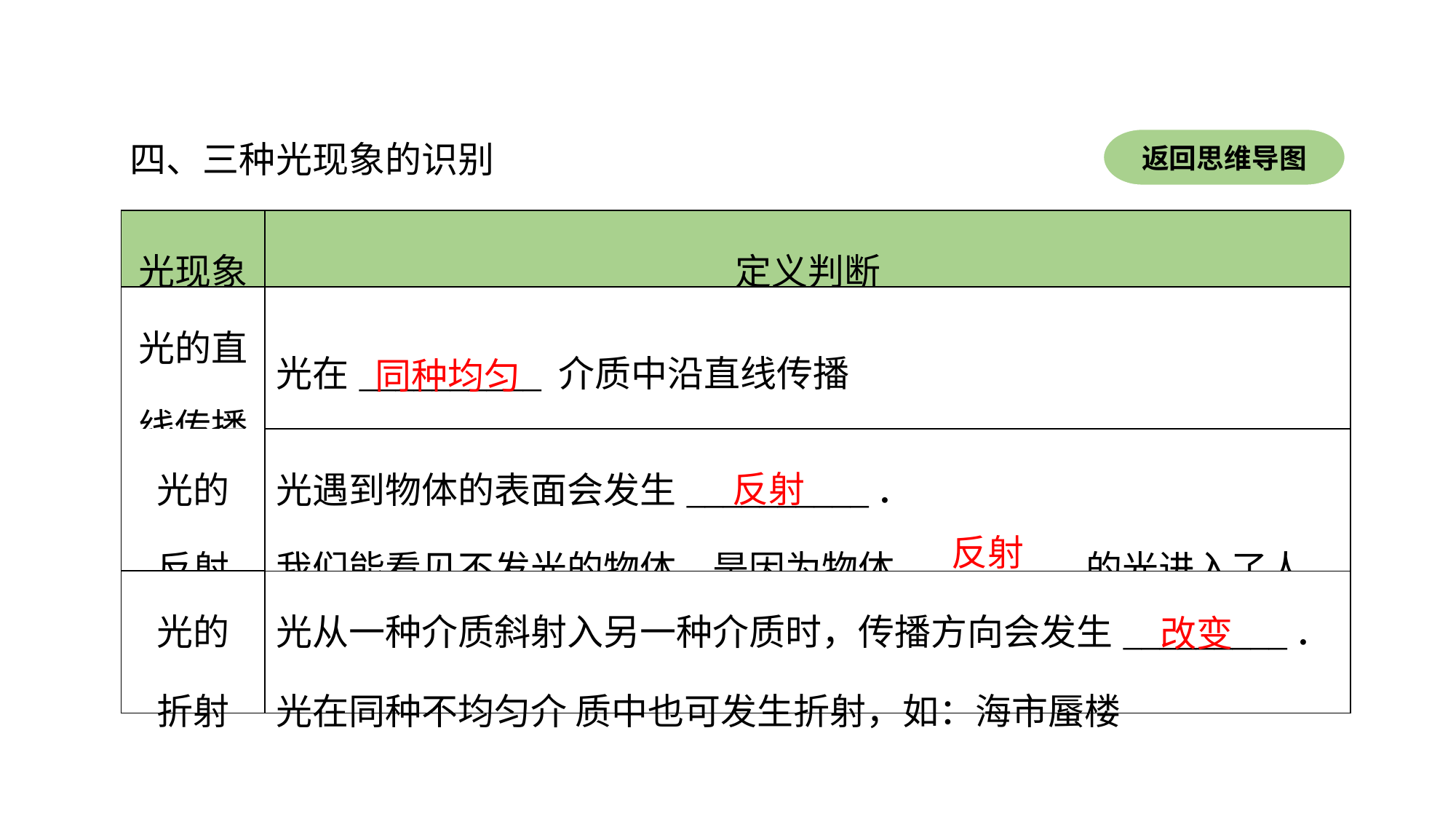

返回思维导图
四、三种光现象的识别
| 光现象 | 定义判断 |
| --- | --- |
| 光的直 线传播 | 光在\_\_\_\_\_\_\_\_\_\_ 介质中沿直线传播 |
| 光的 反射 |  |
|  | 光遇到物体的表面会发生\_\_\_\_\_\_\_\_\_\_． 我们能看见不发光的物体，是因为物体\_\_\_\_\_\_\_\_\_ 的光进入了人眼 |
| 光的 折射 |  |
|  | 光从一种介质斜射入另一种介质时，传播方向会发生\_\_\_\_\_\_\_\_\_． 光在同种不均匀介 质中也可发生折射，如：海市蜃楼 |
同种均匀
反射
反射
改变